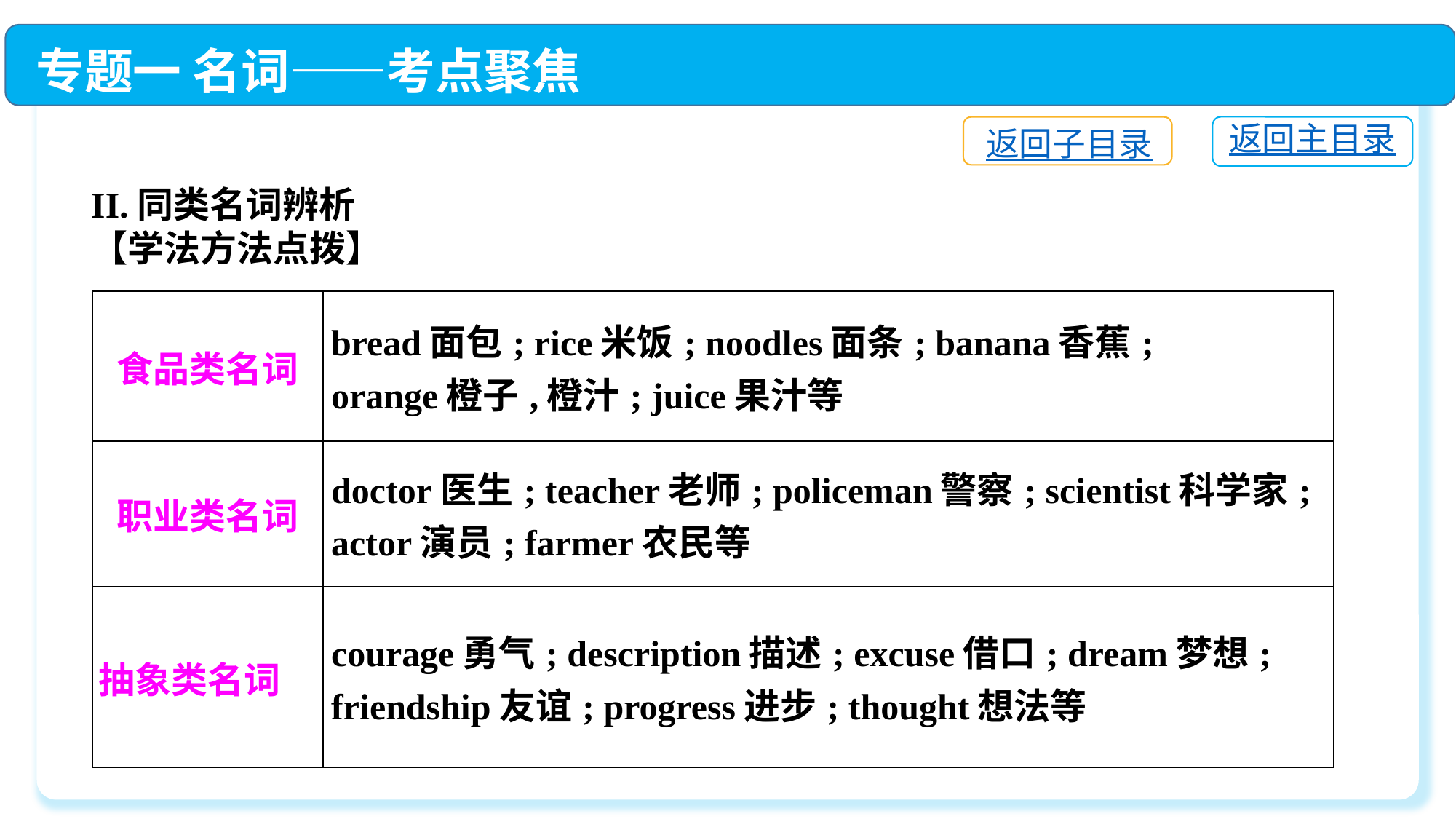

专题一 名词——考点聚焦

返回主目录

返回子目录

II.同类名词辨析
【学法方法点拨】

| 食品类名词 | bread面包; rice米饭; noodles面条; banana香蕉; orange橙子,橙汁; juice果汁等 |
| --- | --- |
| 职业类名词 | doctor医生; teacher老师; policeman警察; scientist科学家; actor演员; farmer农民等 |
| 抽象类名词 | courage勇气; description描述; excuse借口; dream梦想; friendship友谊; progress进步; thought想法等 |